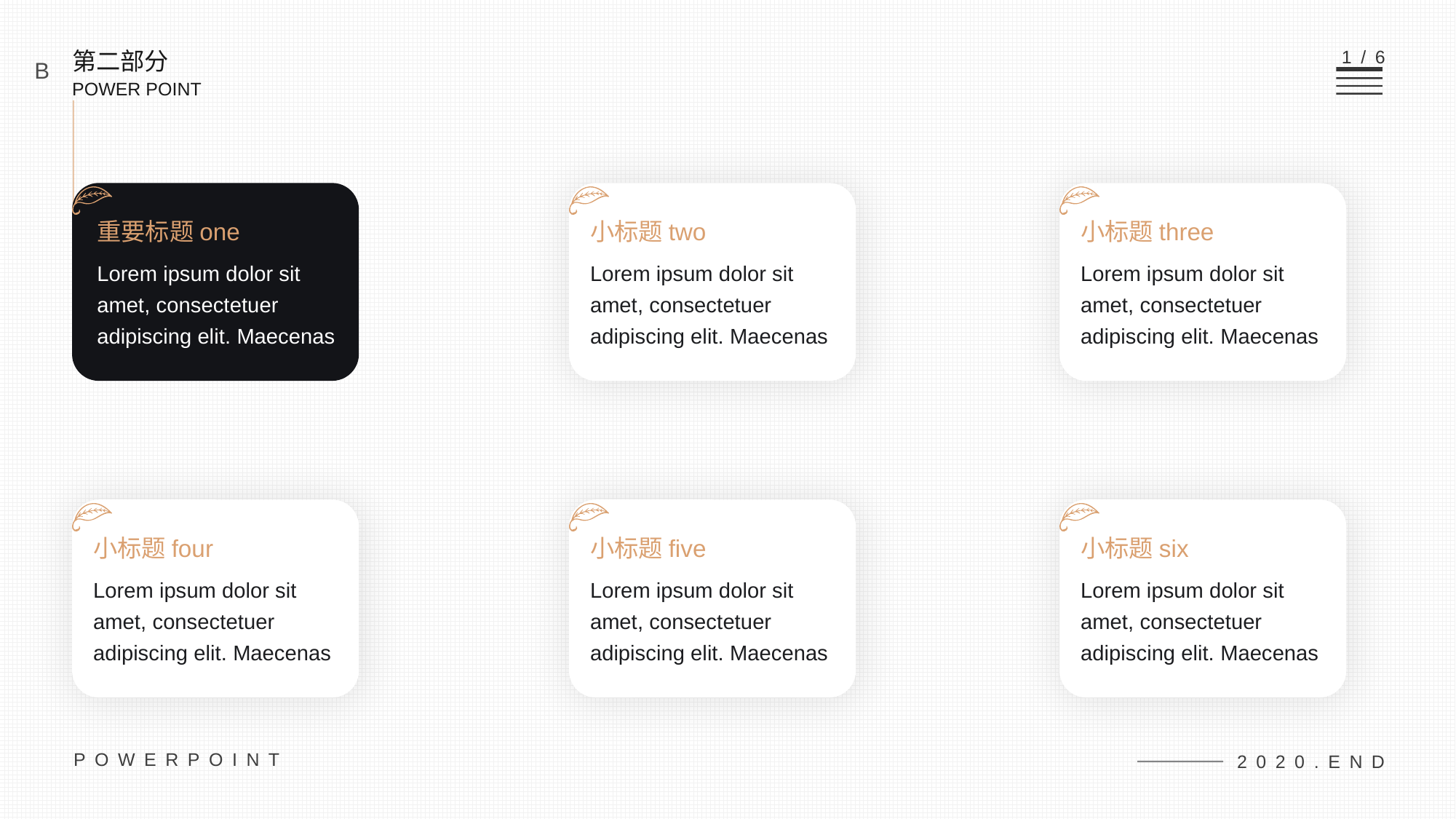

1/6

第二部分
POWER POINT
B

重要标题one
小标题two
小标题three
Lorem ipsum dolor sit amet, consectetuer adipiscing elit. Maecenas
Lorem ipsum dolor sit amet, consectetuer adipiscing elit. Maecenas
Lorem ipsum dolor sit amet, consectetuer adipiscing elit. Maecenas

小标题four
小标题five
小标题six
Lorem ipsum dolor sit amet, consectetuer adipiscing elit. Maecenas
Lorem ipsum dolor sit amet, consectetuer adipiscing elit. Maecenas
Lorem ipsum dolor sit amet, consectetuer adipiscing elit. Maecenas
POWERPOINT
2020.END